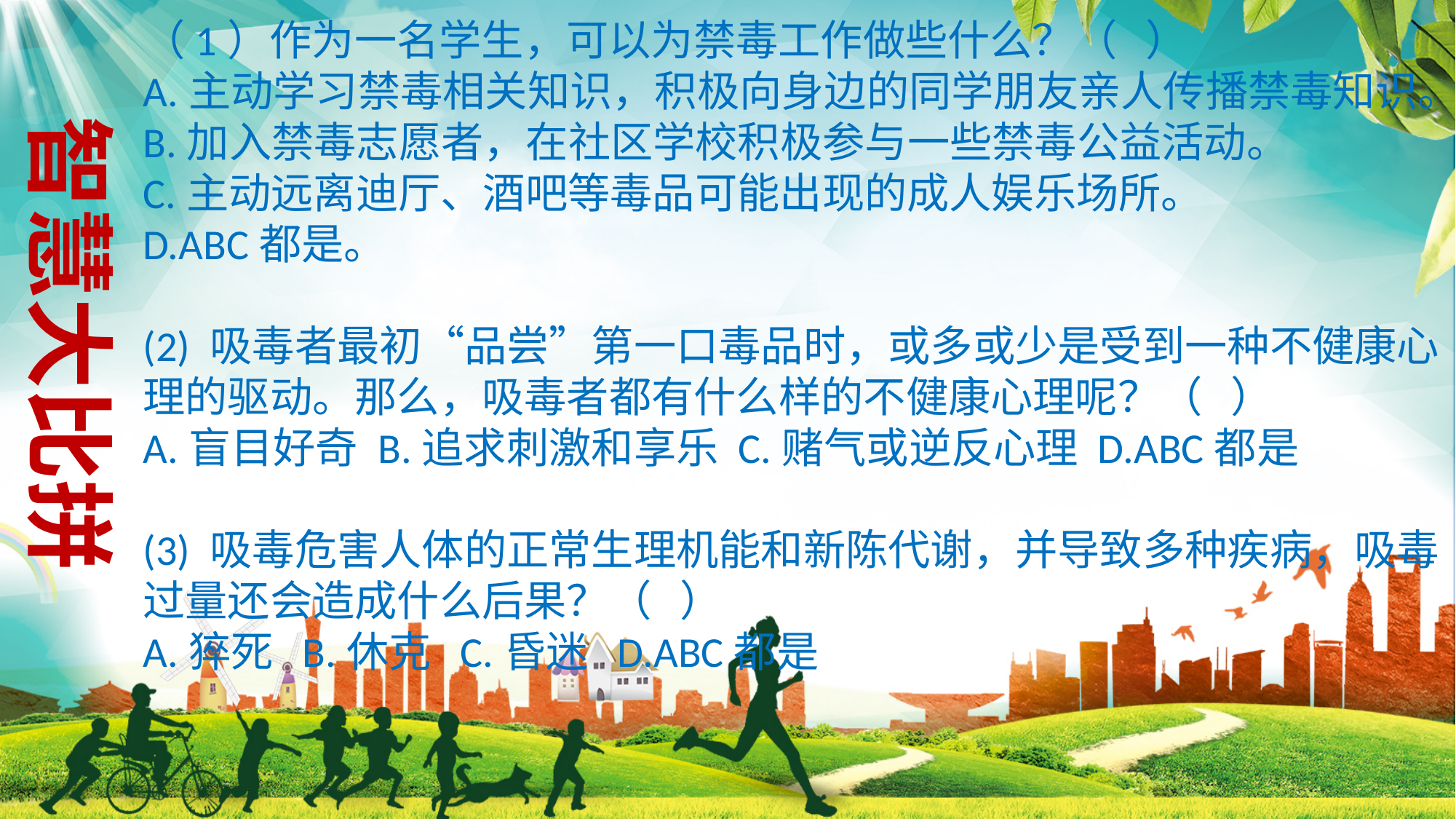

（1）作为一名学生，可以为禁毒工作做些什么？（   ）
A.主动学习禁毒相关知识，积极向身边的同学朋友亲人传播禁毒知识。
B.加入禁毒志愿者，在社区学校积极参与一些禁毒公益活动。
C.主动远离迪厅、酒吧等毒品可能出现的成人娱乐场所。
D.ABC都是。

(2) 吸毒者最初“品尝”第一口毒品时，或多或少是受到一种不健康心
理的驱动。那么，吸毒者都有什么样的不健康心理呢？（   ）
A.盲目好奇 B.追求刺激和享乐 C.赌气或逆反心理 D.ABC都是

(3) 吸毒危害人体的正常生理机能和新陈代谢，并导致多种疾病，吸毒
过量还会造成什么后果？（   ）
A.猝死  B.休克  C.昏迷  D.ABC都是

智慧大比拼